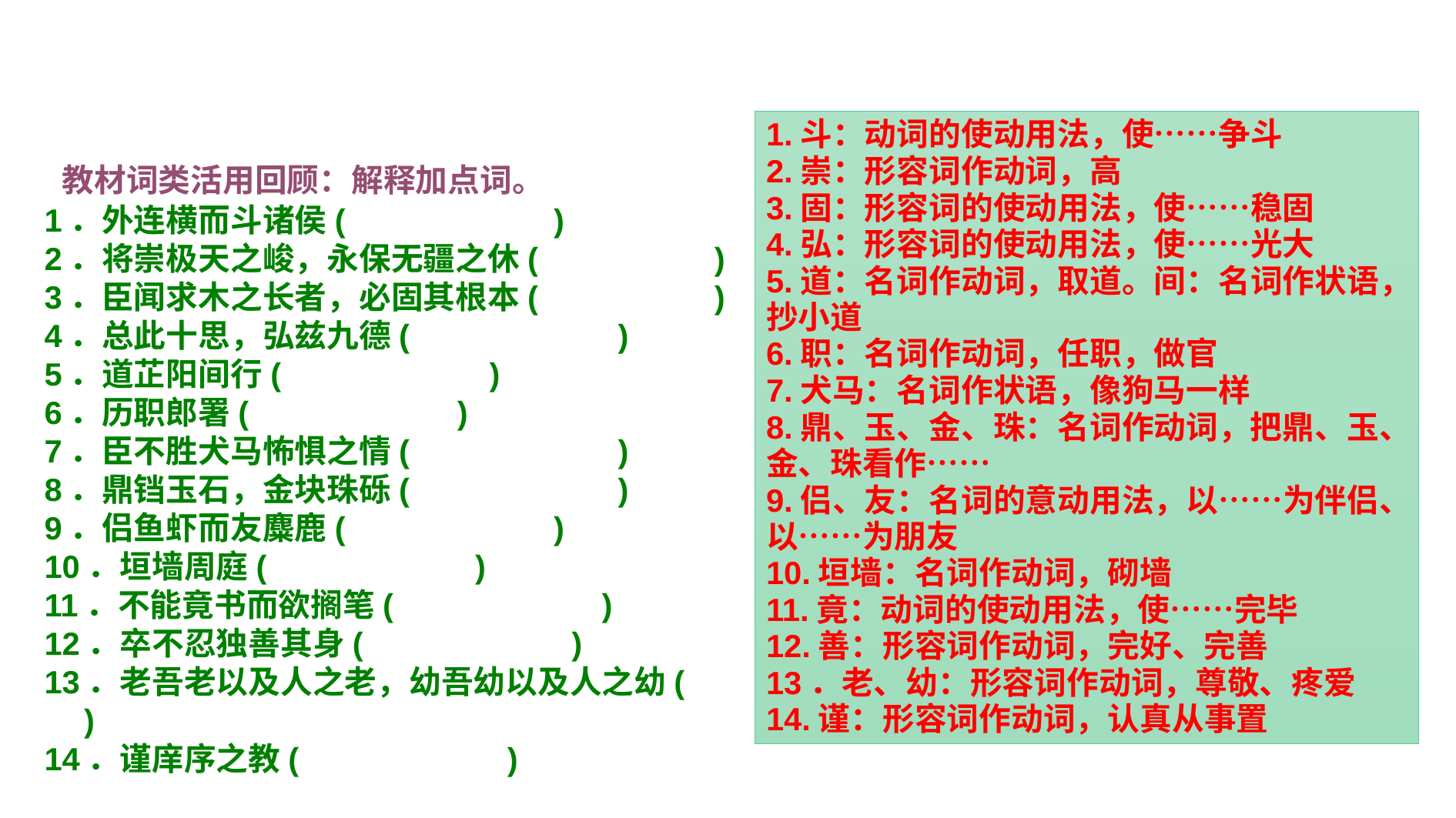

1.斗：动词的使动用法，使……争斗
2.崇：形容词作动词，高
3.固：形容词的使动用法，使……稳固
4.弘：形容词的使动用法，使……光大
5.道：名词作动词，取道。间：名词作状语，抄小道
6.职：名词作动词，任职，做官
7.犬马：名词作状语，像狗马一样
8.鼎、玉、金、珠：名词作动词，把鼎、玉、金、珠看作……
9.侣、友：名词的意动用法，以……为伴侣、以……为朋友
10.垣墙：名词作动词，砌墙
11.竟：动词的使动用法，使……完毕
12.善：形容词作动词，完好、完善
13．老、幼：形容词作动词，尊敬、疼爱　14.谨：形容词作动词，认真从事置
 教材词类活用回顾：解释加点词。
1．外连横而斗诸侯(　　　　　　)
2．将崇极天之峻，永保无疆之休(　　　　　)
3．臣闻求木之长者，必固其根本(　　　　　)
4．总此十思，弘兹九德(　　　　　　)
5．道芷阳间行(　　　　　　)
6．历职郎署(　　　　　　)
7．臣不胜犬马怖惧之情(　　　　　　)
8．鼎铛玉石，金块珠砾(　　　　　　)
9．侣鱼虾而友麋鹿(　　　　　　)
10．垣墙周庭(　　　　　　)
11．不能竟书而欲搁笔(　　　　　　)
12．卒不忍独善其身(　　　　　　)
13．老吾老以及人之老，幼吾幼以及人之幼(　　)
14．谨庠序之教(　　　　　　)